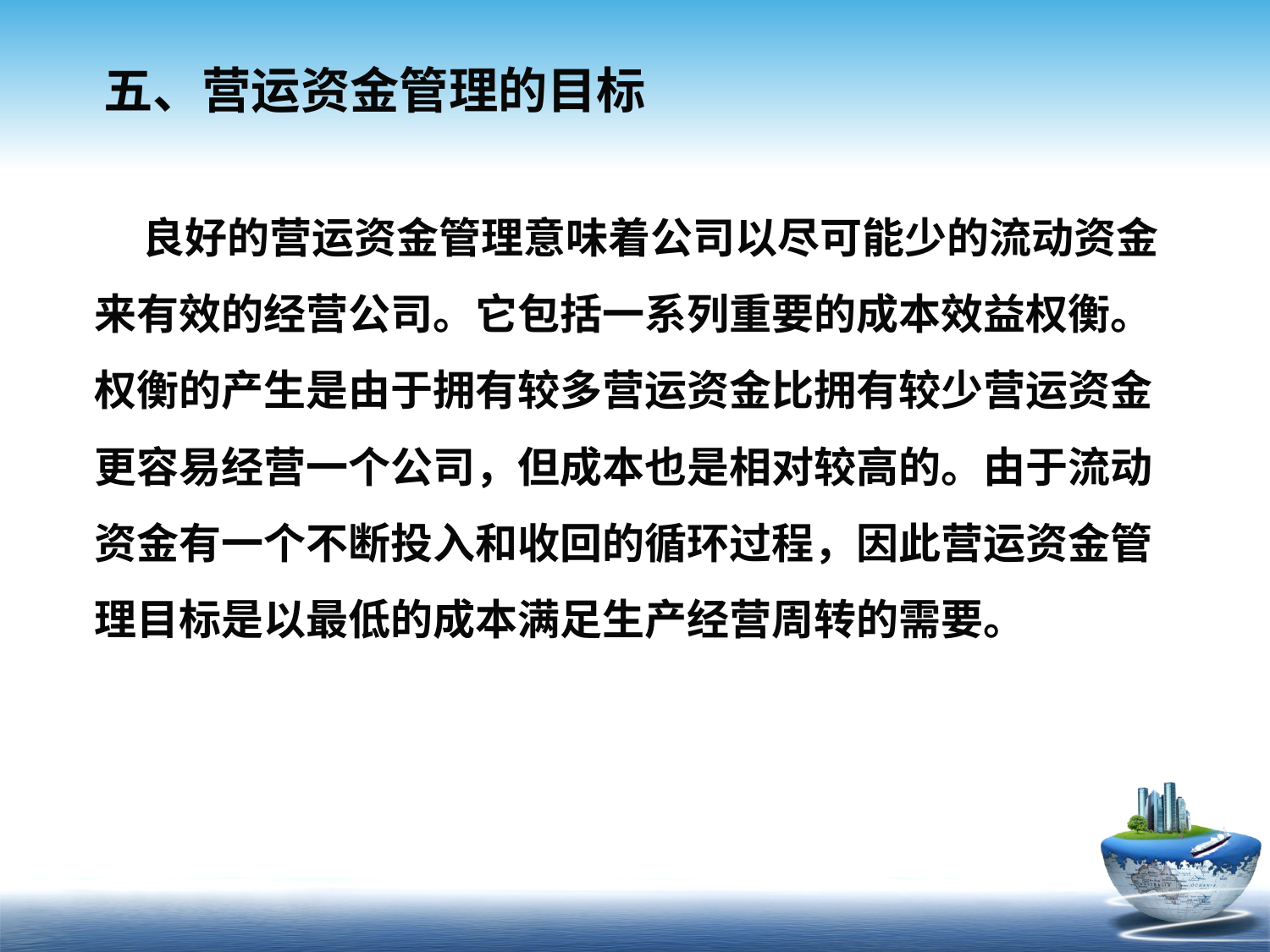

五、营运资金管理的目标
    良好的营运资金管理意味着公司以尽可能少的流动资金来有效的经营公司。它包括一系列重要的成本效益权衡。权衡的产生是由于拥有较多营运资金比拥有较少营运资金更容易经营一个公司，但成本也是相对较高的。由于流动资金有一个不断投入和收回的循环过程，因此营运资金管理目标是以最低的成本满足生产经营周转的需要。

广义
狭义

狭义